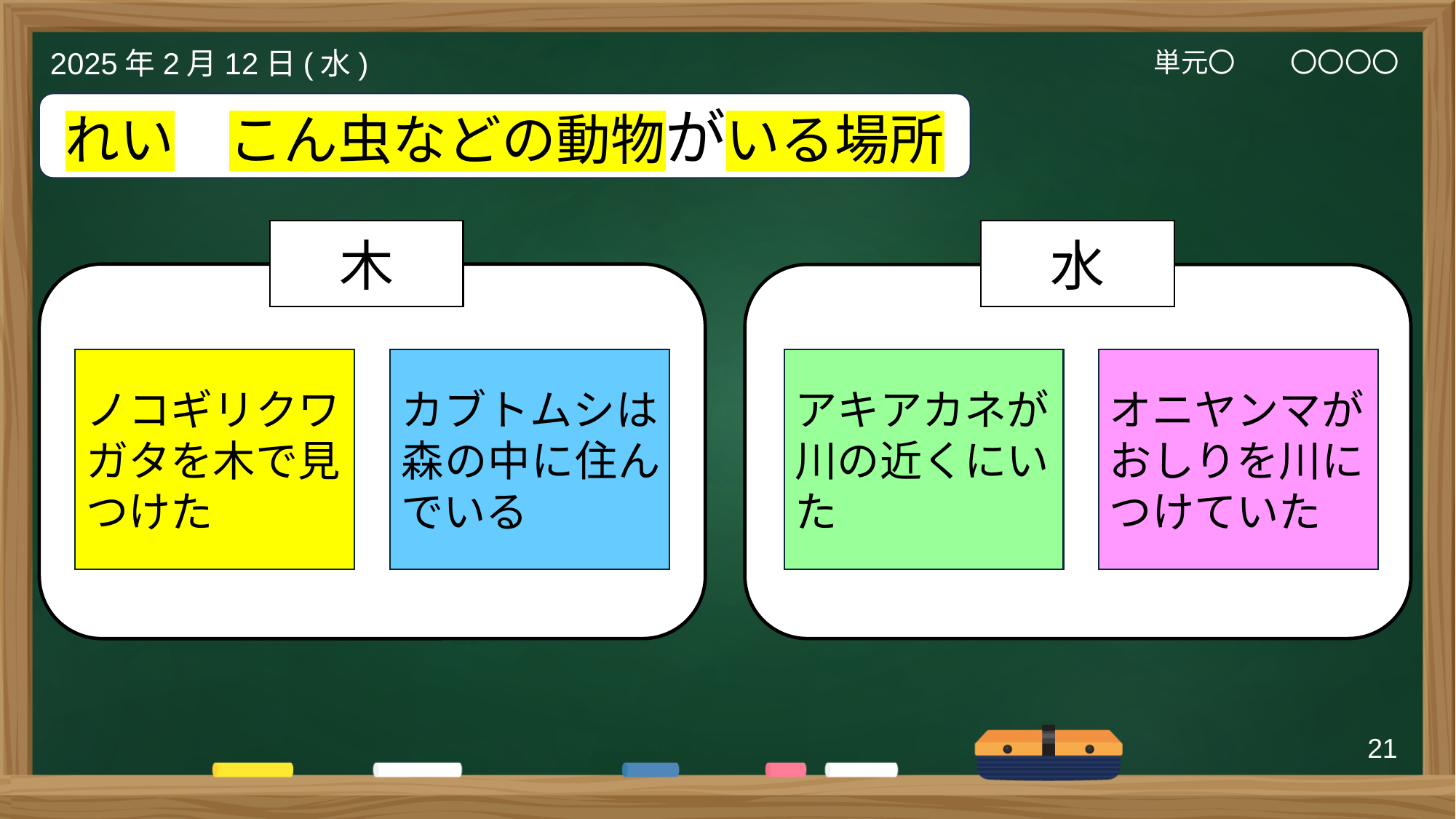

単元〇　　〇〇〇〇
2025年2月12日(水)
れい　こん虫などの動物がいる場所
木
水

ノコギリクワガタを木で見つけた
カブトムシは森の中に住んでいる
アキアカネが川の近くにいた
オニヤンマがおしりを川につけていた
21